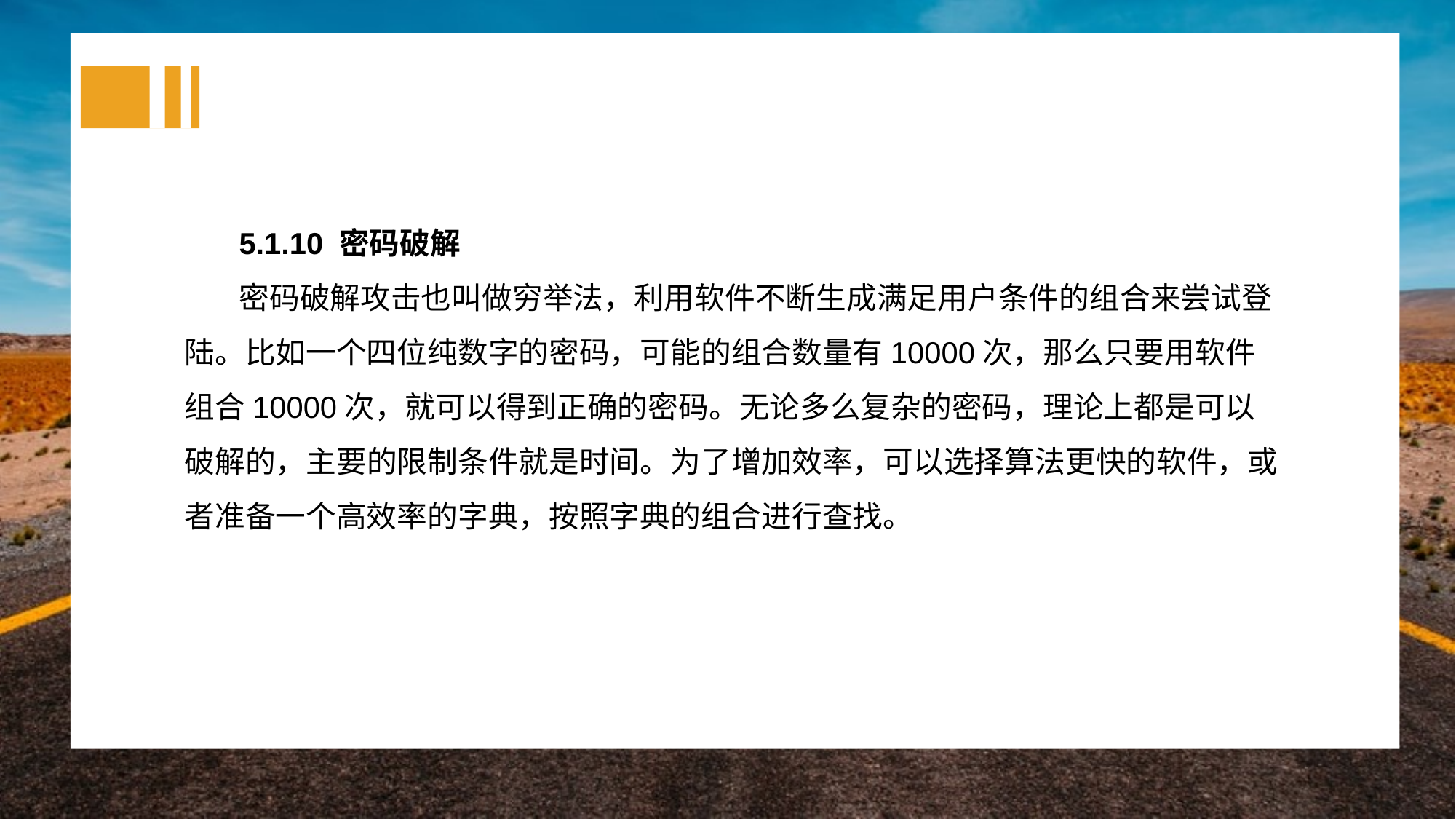

5.1.10 密码破解
密码破解攻击也叫做穷举法，利用软件不断生成满足用户条件的组合来尝试登陆。比如一个四位纯数字的密码，可能的组合数量有10000次，那么只要用软件组合10000次，就可以得到正确的密码。无论多么复杂的密码，理论上都是可以破解的，主要的限制条件就是时间。为了增加效率，可以选择算法更快的软件，或者准备一个高效率的字典，按照字典的组合进行查找。